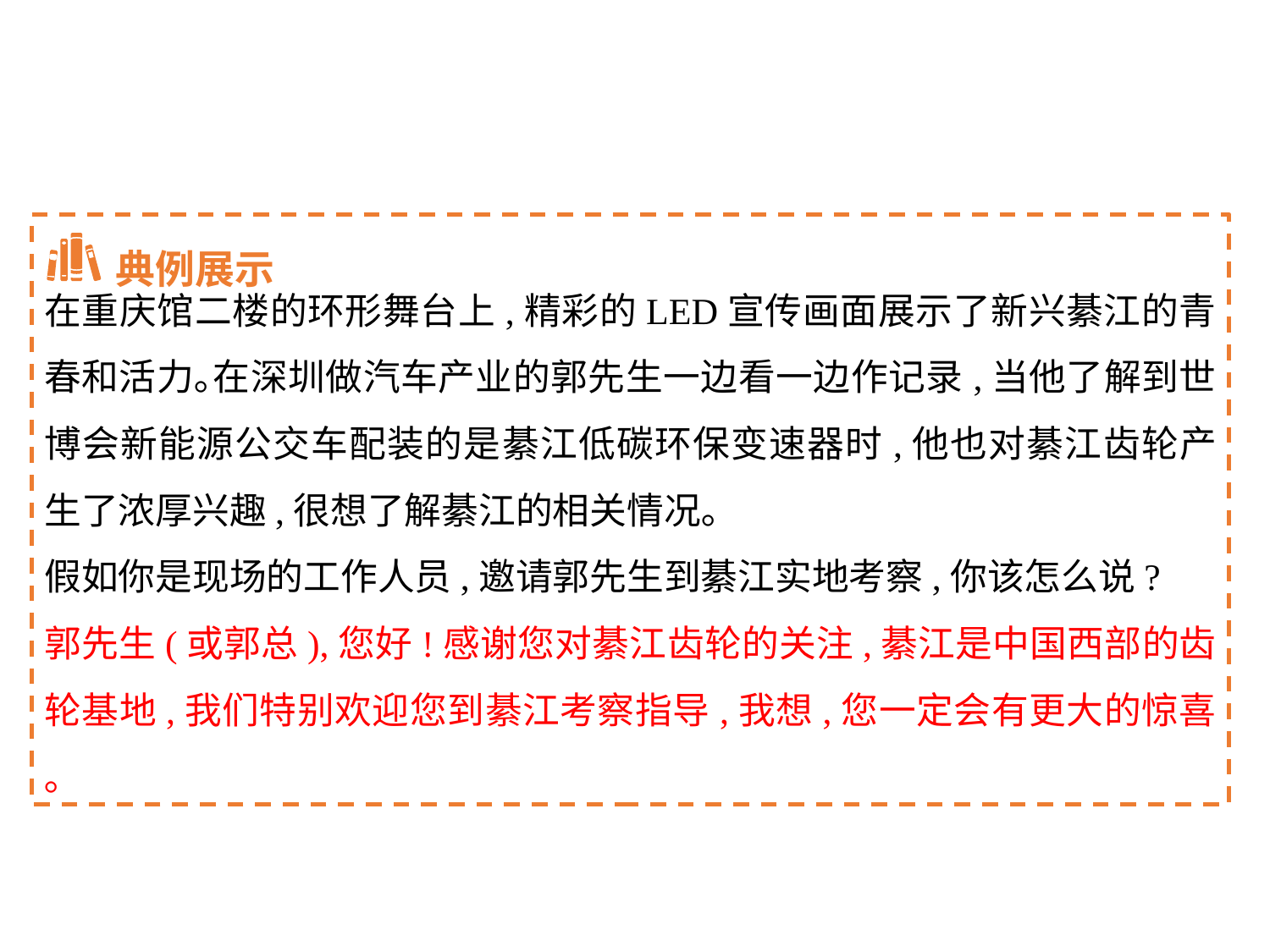

典例展示

在重庆馆二楼的环形舞台上,精彩的LED宣传画面展示了新兴綦江的青春和活力｡在深圳做汽车产业的郭先生一边看一边作记录,当他了解到世博会新能源公交车配装的是綦江低碳环保变速器时,他也对綦江齿轮产生了浓厚兴趣,很想了解綦江的相关情况｡
假如你是现场的工作人员,邀请郭先生到綦江实地考察,你该怎么说?
郭先生(或郭总),您好!感谢您对綦江齿轮的关注,綦江是中国西部的齿轮基地,我们特别欢迎您到綦江考察指导,我想,您一定会有更大的惊喜｡